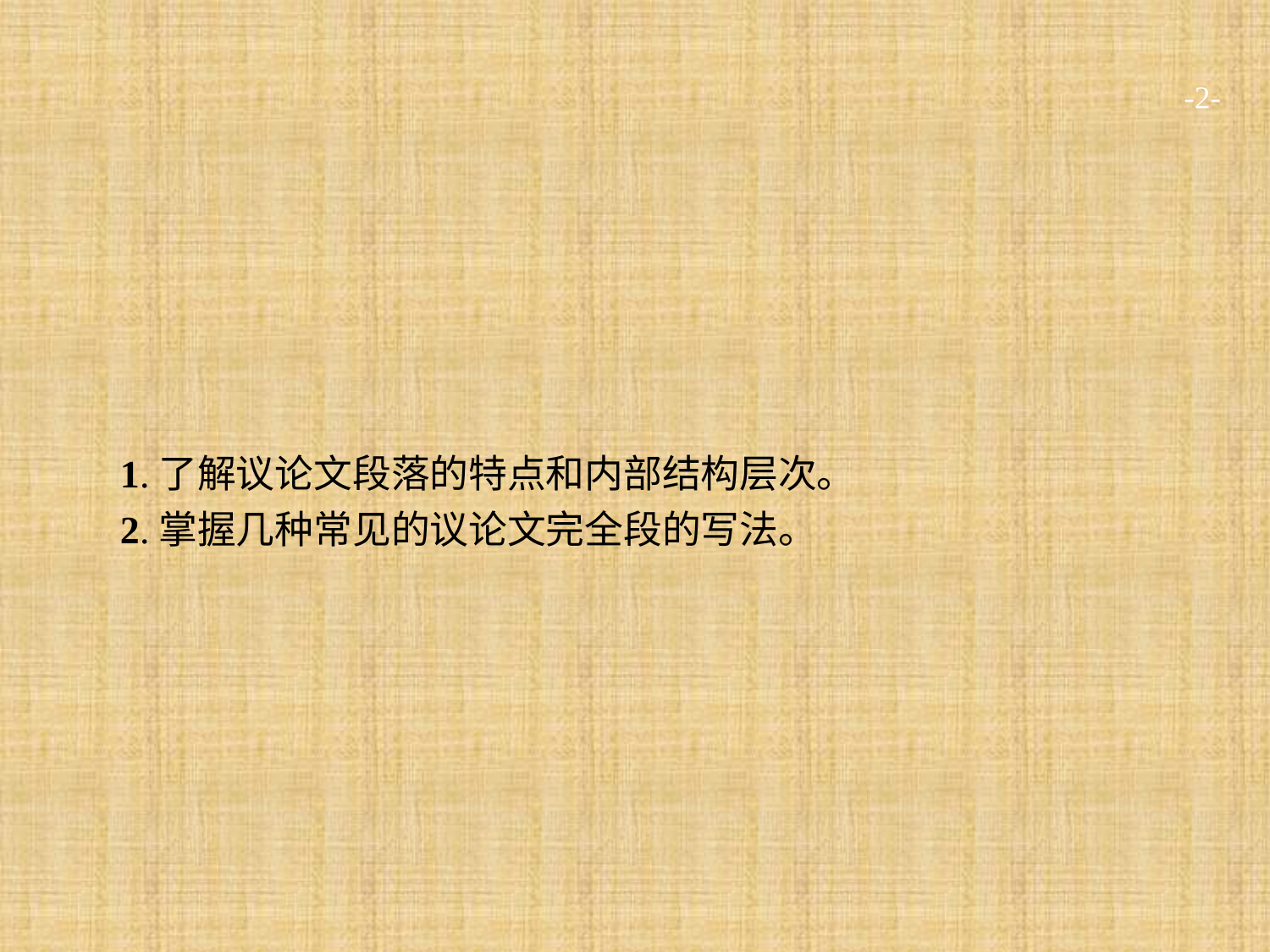

-2-
1.了解议论文段落的特点和内部结构层次。
2.掌握几种常见的议论文完全段的写法。